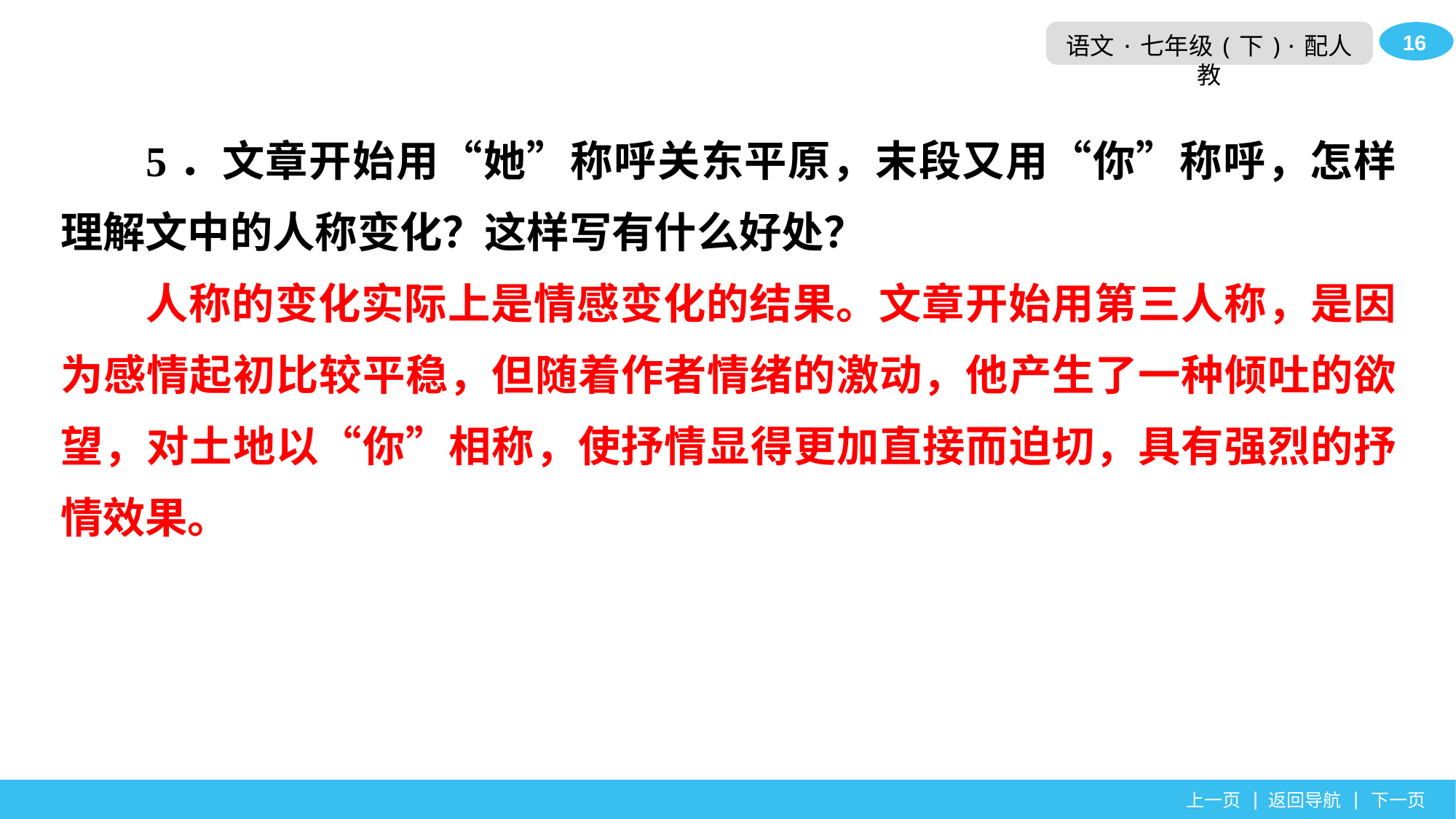

5．文章开始用“她”称呼关东平原，末段又用“你”称呼，怎样理解文中的人称变化？这样写有什么好处？
人称的变化实际上是情感变化的结果。文章开始用第三人称，是因为感情起初比较平稳，但随着作者情绪的激动，他产生了一种倾吐的欲望，对土地以“你”相称，使抒情显得更加直接而迫切，具有强烈的抒情效果。